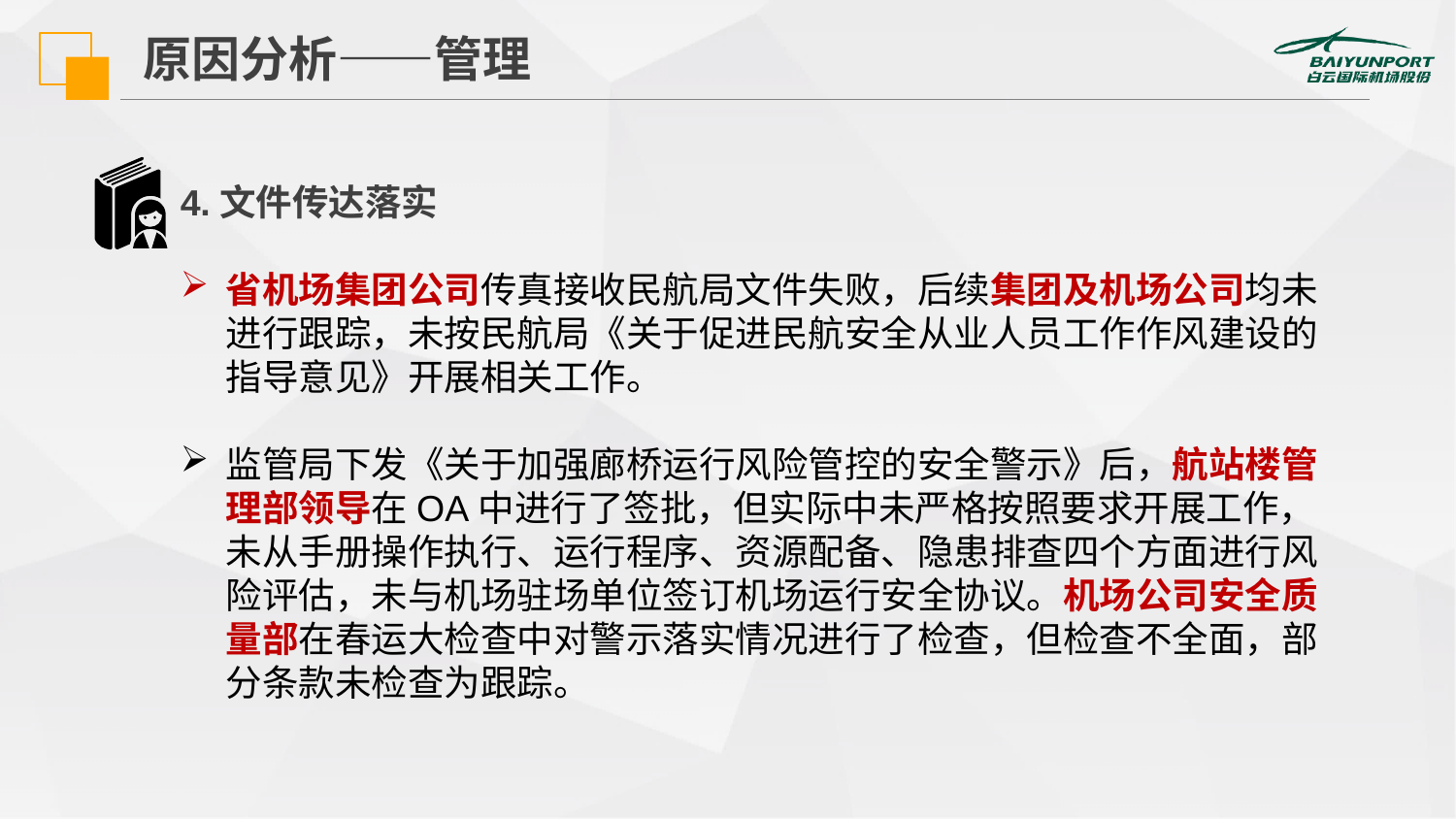

原因分析——管理

4.文件传达落实

省机场集团公司传真接收民航局文件失败，后续集团及机场公司均未进行跟踪，未按民航局《关于促进民航安全从业人员工作作风建设的指导意见》开展相关工作。

监管局下发《关于加强廊桥运行风险管控的安全警示》后，航站楼管理部领导在OA中进行了签批，但实际中未严格按照要求开展工作，未从手册操作执行、运行程序、资源配备、隐患排查四个方面进行风险评估，未与机场驻场单位签订机场运行安全协议。机场公司安全质量部在春运大检查中对警示落实情况进行了检查，但检查不全面，部分条款未检查为跟踪。